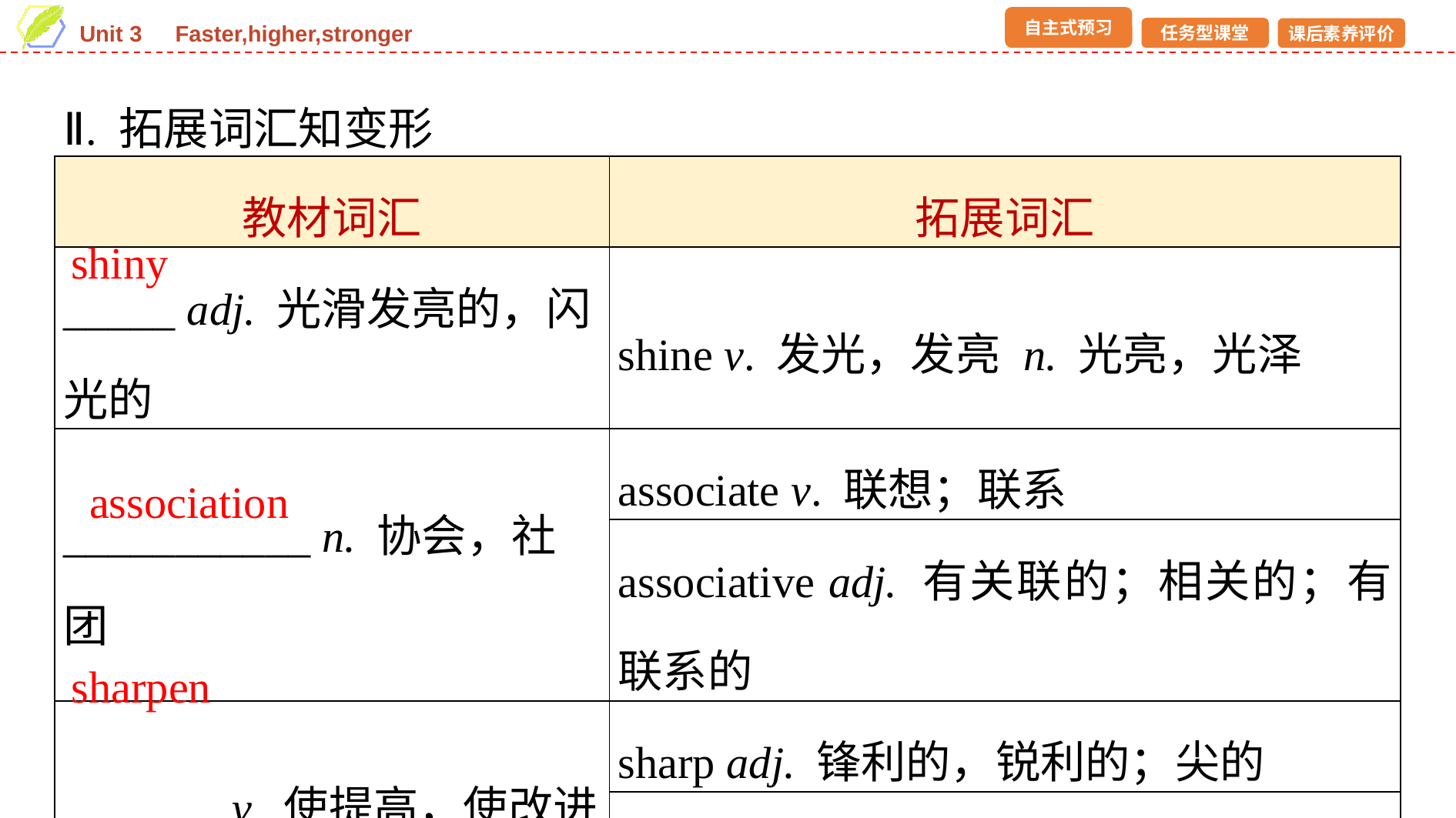

Ⅱ. 拓展词汇知变形
| 教材词汇 | 拓展词汇 |
| --- | --- |
| \_\_\_\_\_ adj. 光滑发亮的，闪光的 | shine v. 发光，发亮 n. 光亮，光泽 |
| \_\_\_\_\_\_\_\_\_\_\_ n. 协会，社团 | associate v. 联想；联系 |
|  | associative adj. 有关联的；相关的；有联系的 |
| \_\_\_\_\_\_\_ v. 使提高，使改进 | sharp adj. 锋利的，锐利的；尖的 |
|  | sharply adv. 尖刻地；严厉地；猛烈地 |
shiny
association
sharpen